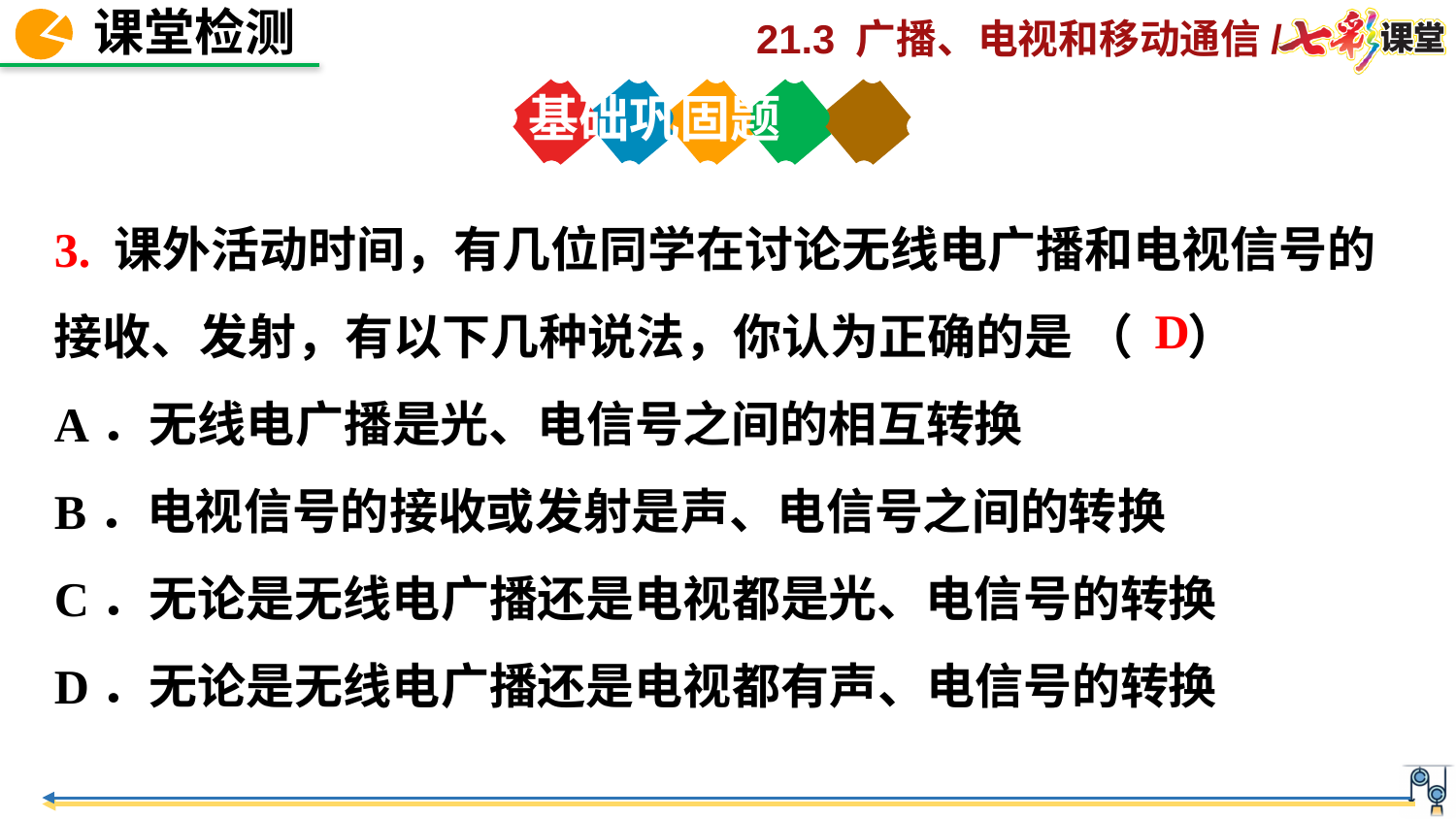

基础巩固题

3. 课外活动时间，有几位同学在讨论无线电广播和电视信号的接收、发射，有以下几种说法，你认为正确的是 （     ）
A．无线电广播是光、电信号之间的相互转换
B．电视信号的接收或发射是声、电信号之间的转换
C．无论是无线电广播还是电视都是光、电信号的转换
D．无论是无线电广播还是电视都有声、电信号的转换
D